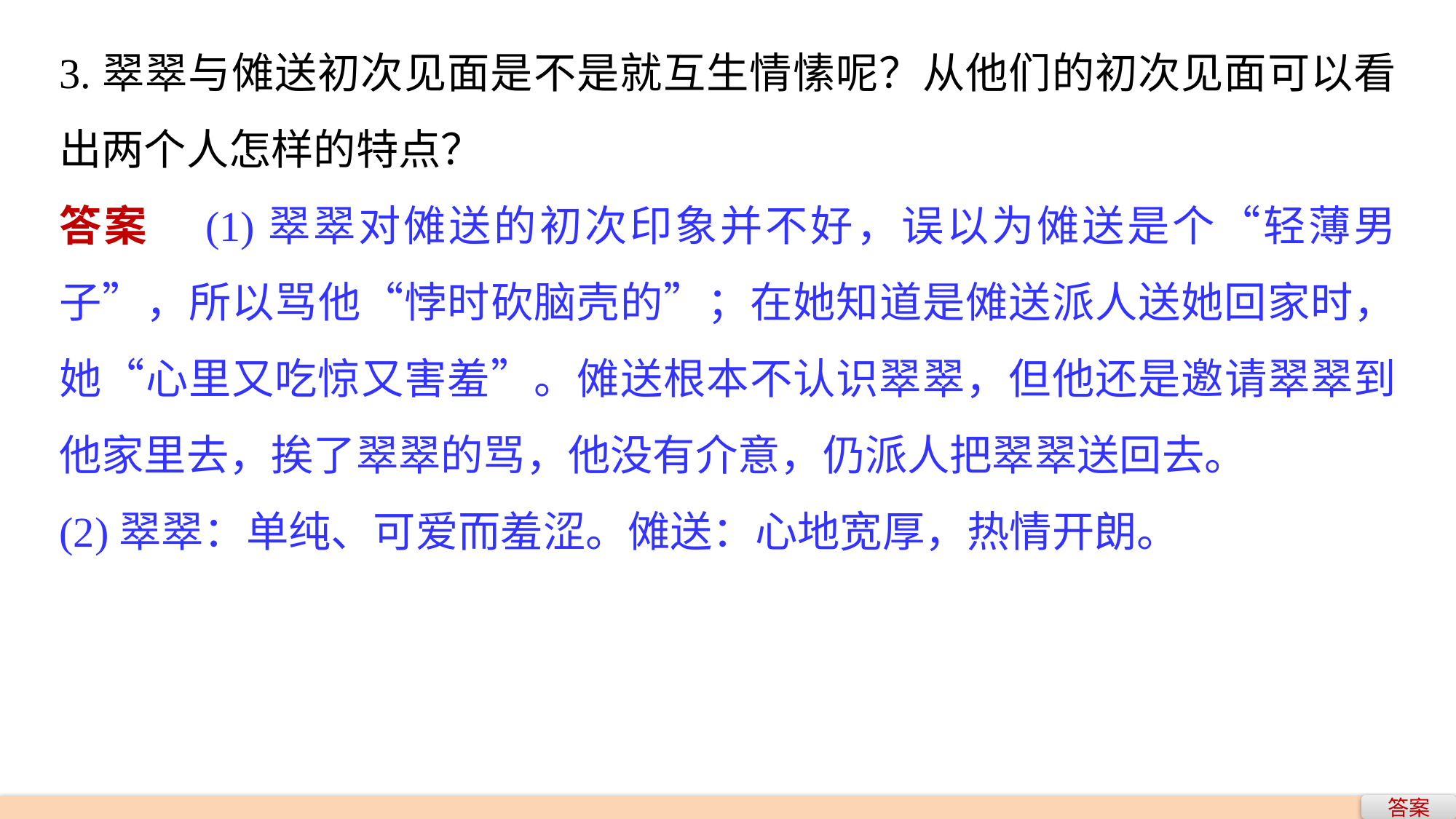

3.翠翠与傩送初次见面是不是就互生情愫呢？从他们的初次见面可以看出两个人怎样的特点？
答案　(1)翠翠对傩送的初次印象并不好，误以为傩送是个“轻薄男子”，所以骂他“悖时砍脑壳的”；在她知道是傩送派人送她回家时，她“心里又吃惊又害羞”。傩送根本不认识翠翠，但他还是邀请翠翠到他家里去，挨了翠翠的骂，他没有介意，仍派人把翠翠送回去。
(2)翠翠：单纯、可爱而羞涩。傩送：心地宽厚，热情开朗。
答案